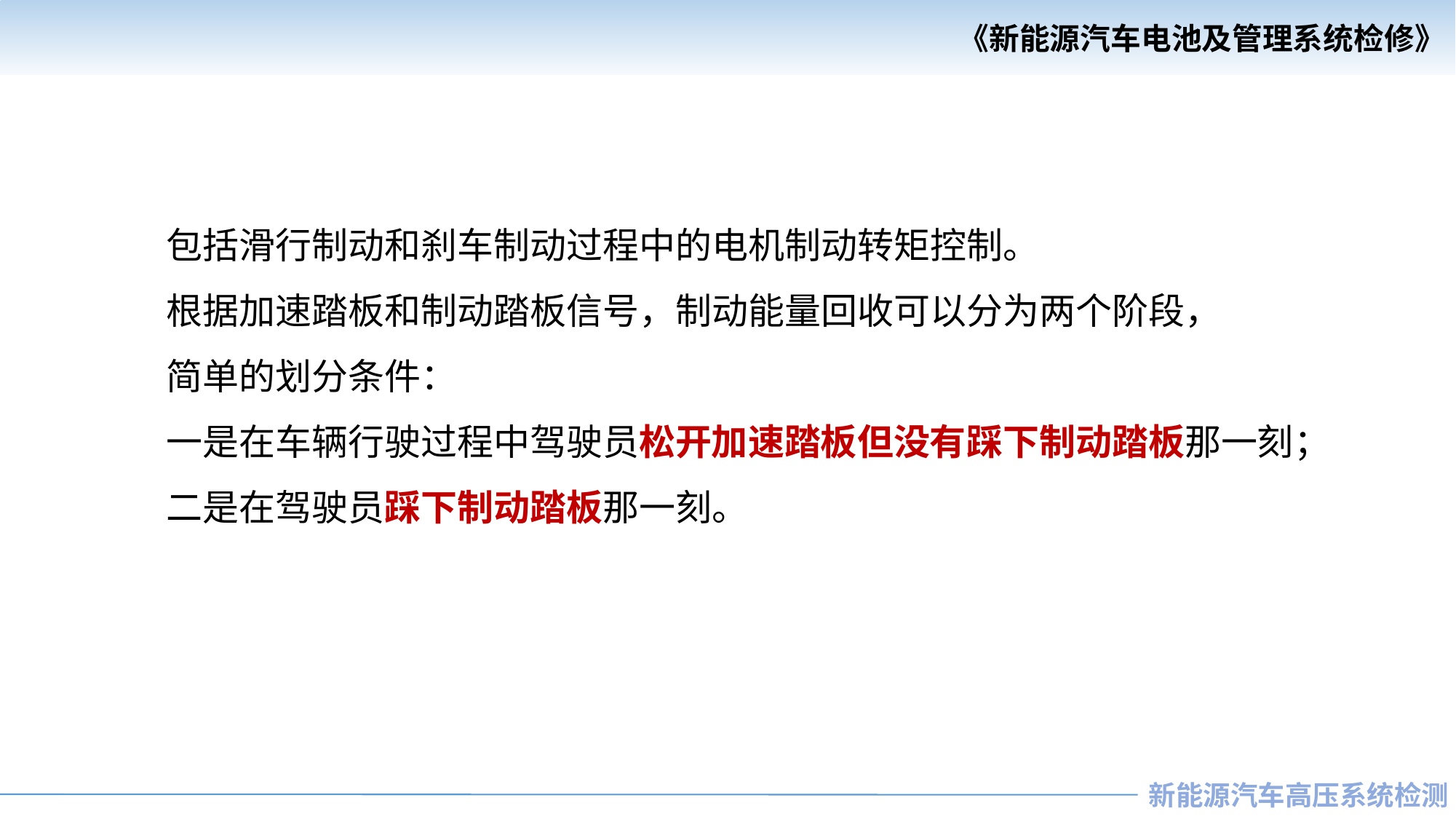

包括滑行制动和刹车制动过程中的电机制动转矩控制。
    根据加速踏板和制动踏板信号，制动能量回收可以分为两个阶段，
    简单的划分条件：
    一是在车辆行驶过程中驾驶员松开加速踏板但没有踩下制动踏板那一刻；
    二是在驾驶员踩下制动踏板那一刻。